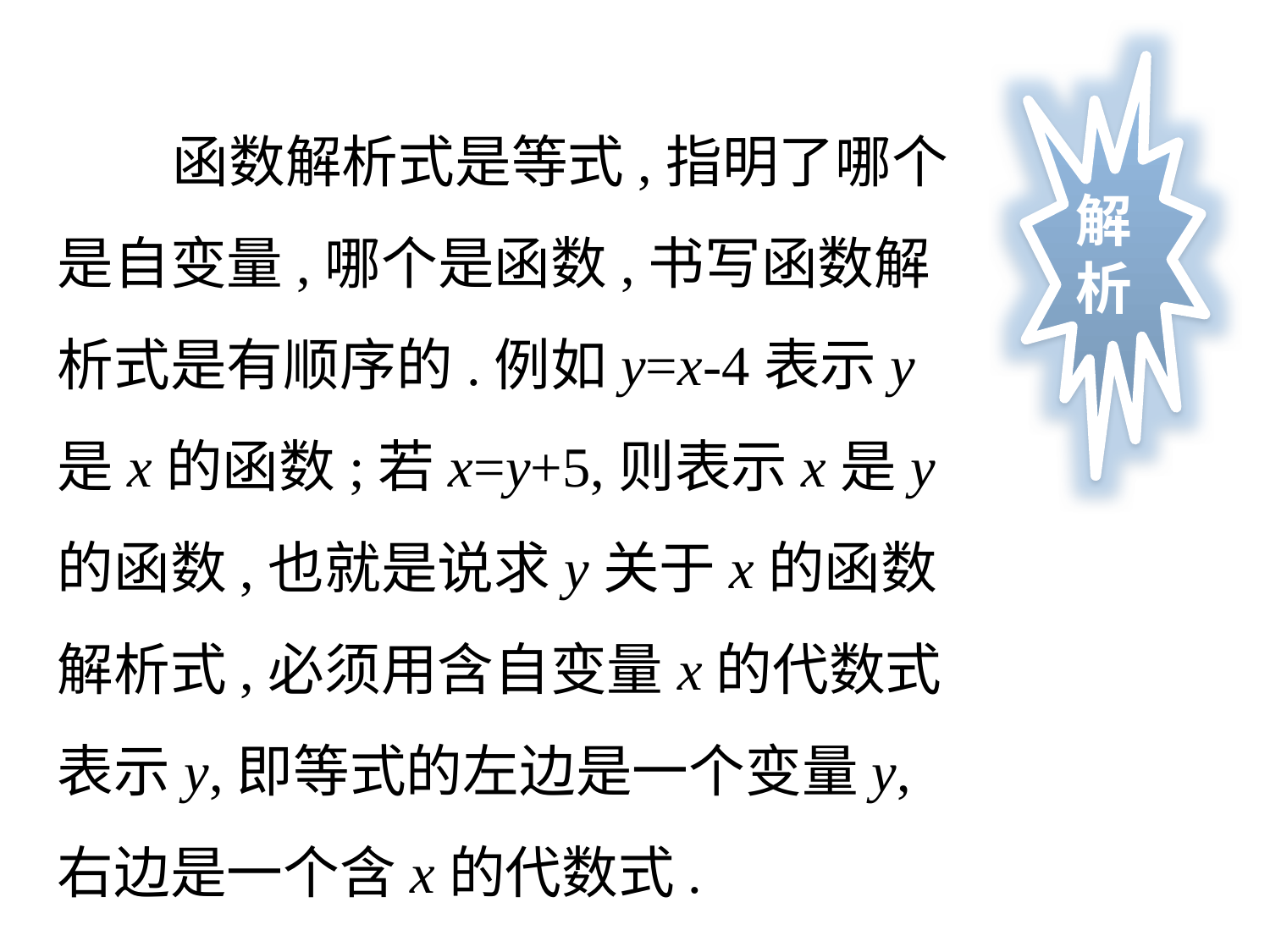

解析
        函数解析式是等式,指明了哪个是自变量,哪个是函数,书写函数解析式是有顺序的.例如y=x-4表示y是x的函数;若x=y+5,则表示x是y的函数,也就是说求y关于x的函数解析式,必须用含自变量x的代数式表示y,即等式的左边是一个变量y,右边是一个含x的代数式.